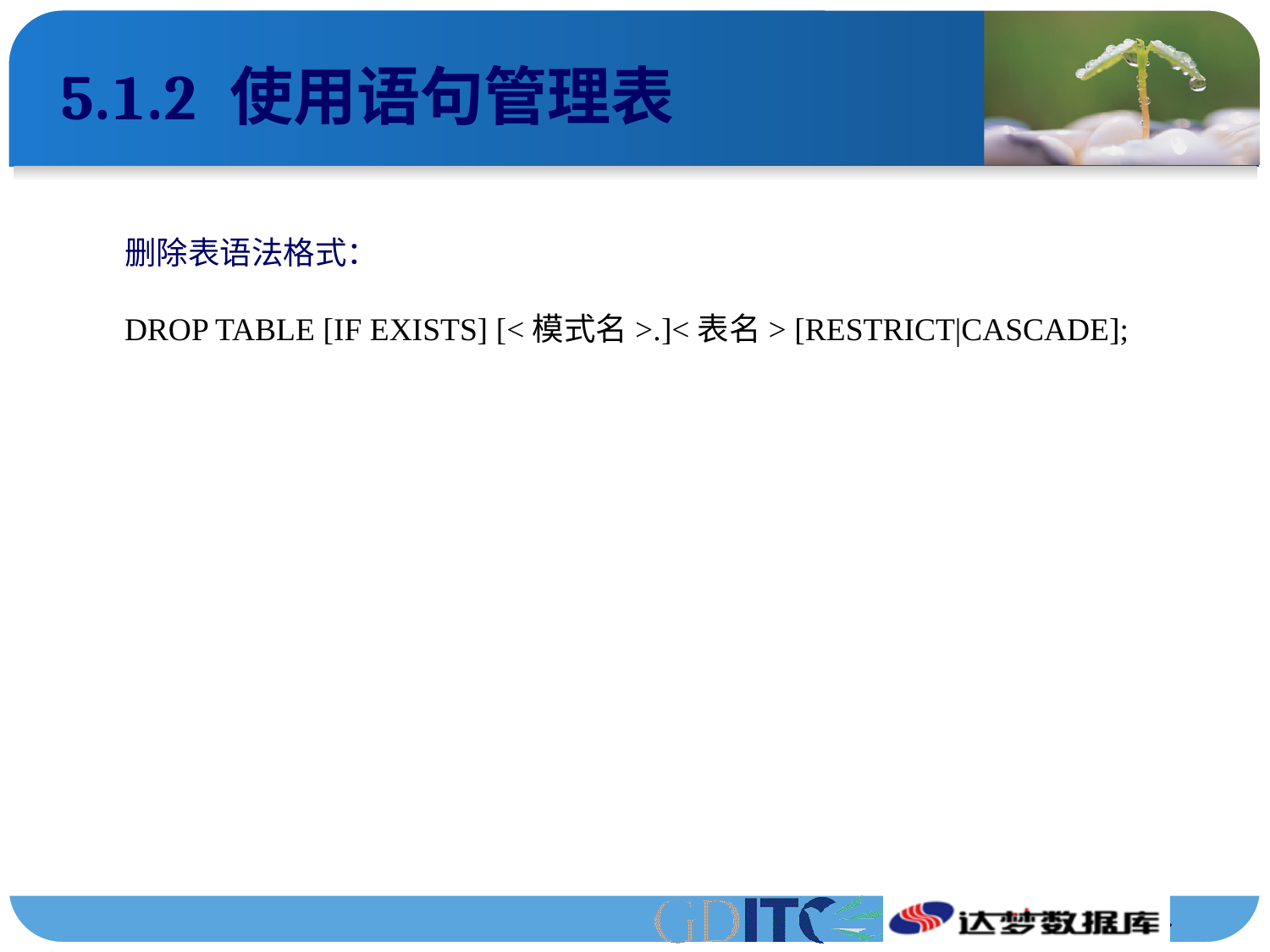

# 5.1.2 使用语句管理表
删除表语法格式：

DROP TABLE [IF EXISTS] [<模式名>.]<表名> [RESTRICT|CASCADE];